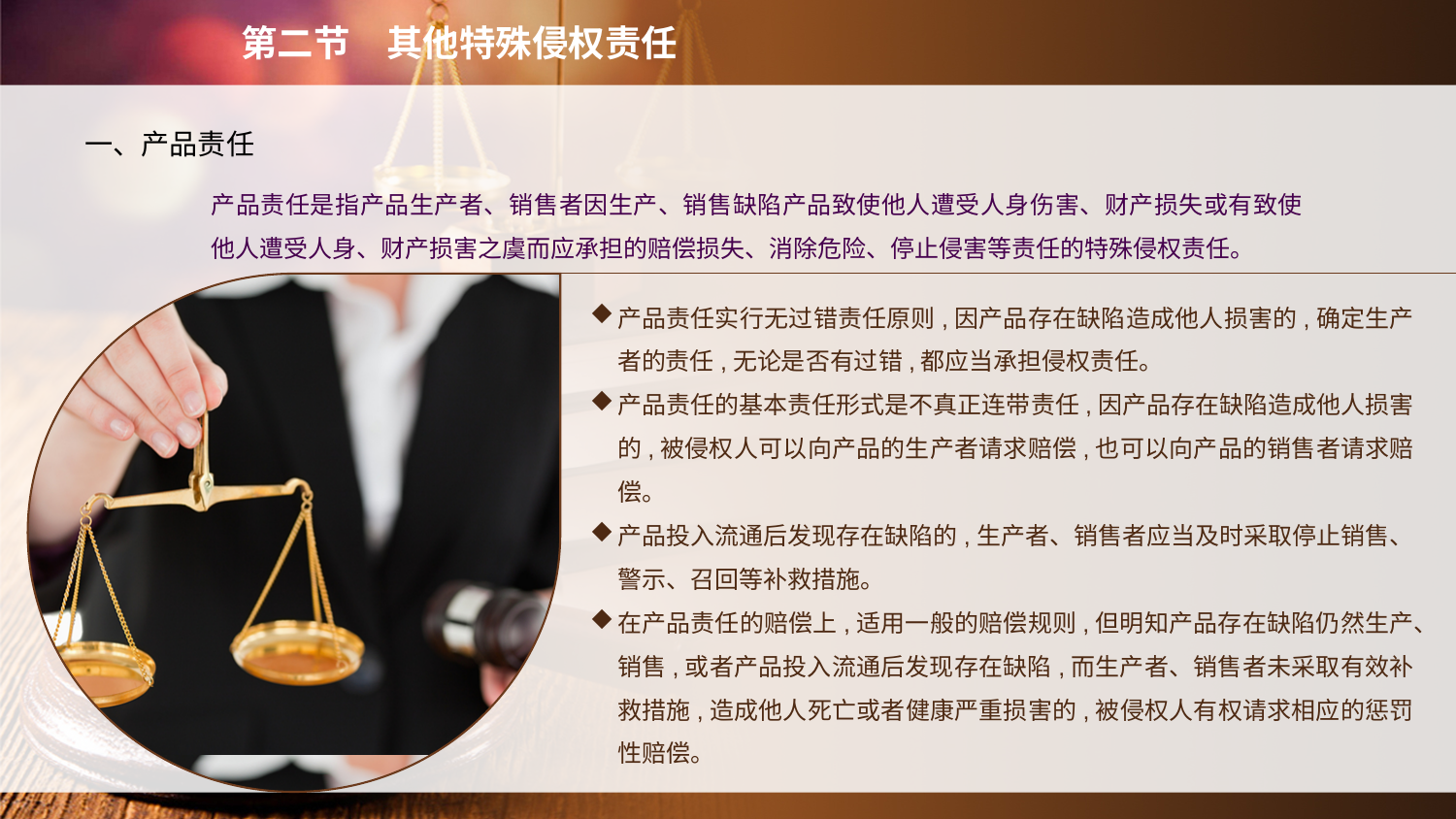

第二节　其他特殊侵权责任
　　一、产品责任
产品责任是指产品生产者、销售者因生产、销售缺陷产品致使他人遭受人身伤害、财产损失或有致使他人遭受人身、财产损害之虞而应承担的赔偿损失、消除危险、停止侵害等责任的特殊侵权责任。

产品责任实行无过错责任原则,因产品存在缺陷造成他人损害的,确定生产者的责任,无论是否有过错,都应当承担侵权责任。
产品责任的基本责任形式是不真正连带责任,因产品存在缺陷造成他人损害的,被侵权人可以向产品的生产者请求赔偿,也可以向产品的销售者请求赔偿。
产品投入流通后发现存在缺陷的,生产者、销售者应当及时采取停止销售、警示、召回等补救措施。
在产品责任的赔偿上,适用一般的赔偿规则,但明知产品存在缺陷仍然生产、销售,或者产品投入流通后发现存在缺陷,而生产者、销售者未采取有效补救措施,造成他人死亡或者健康严重损害的,被侵权人有权请求相应的惩罚性赔偿。